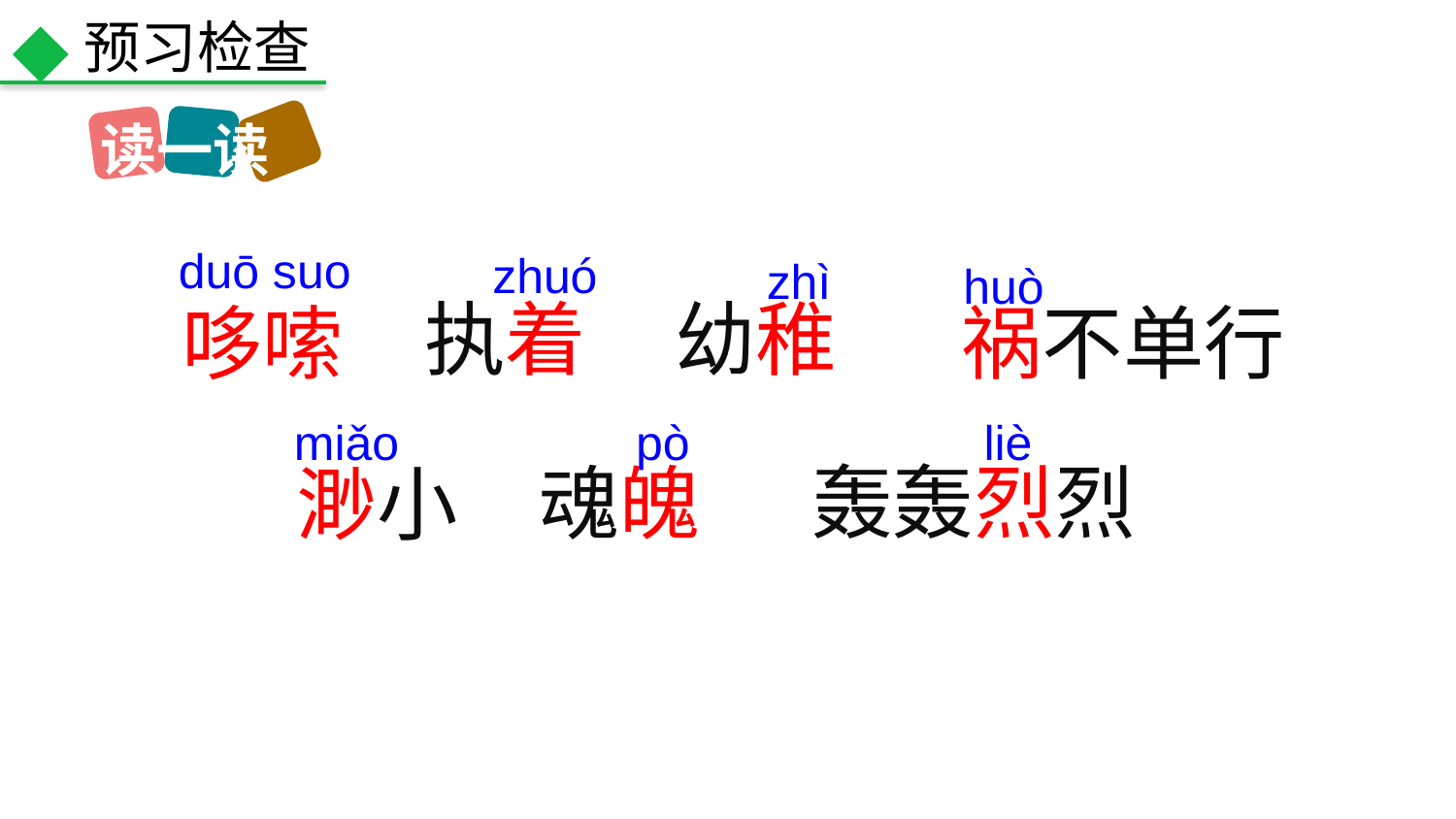

预习检查

读一读

duō suo
zhuó
zhì
huò
执着
幼稚
哆嗦
祸不单行
miǎo
pò
liè
轰轰烈烈
魂魄
渺小